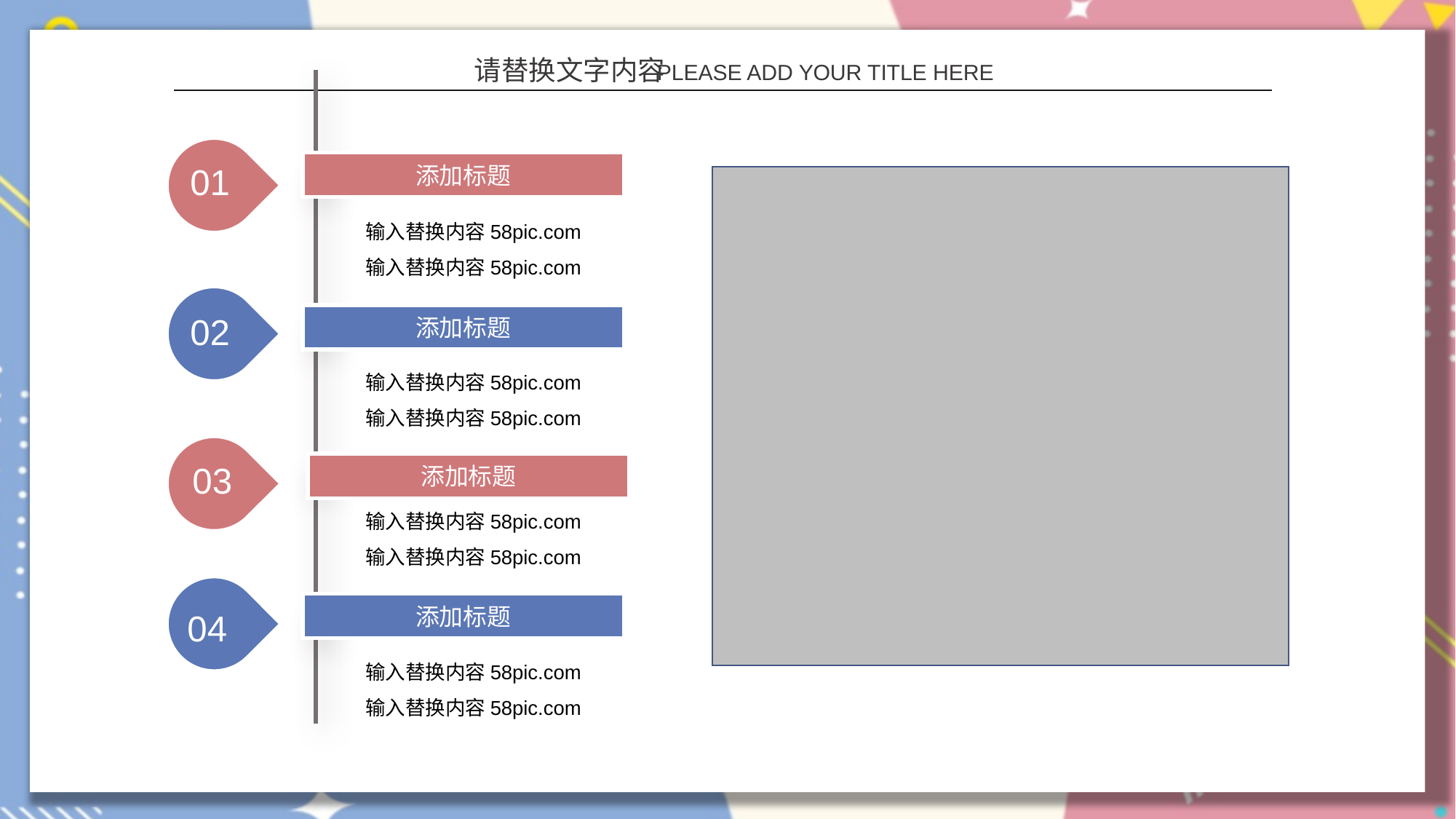

请替换文字内容
PLEASE ADD YOUR TITLE HERE

添加标题
01

输入替换内容58pic.com
输入替换内容58pic.com

02
添加标题
输入替换内容58pic.com
输入替换内容58pic.com

03
添加标题
输入替换内容58pic.com
输入替换内容58pic.com

添加标题
04
输入替换内容58pic.com
输入替换内容58pic.com